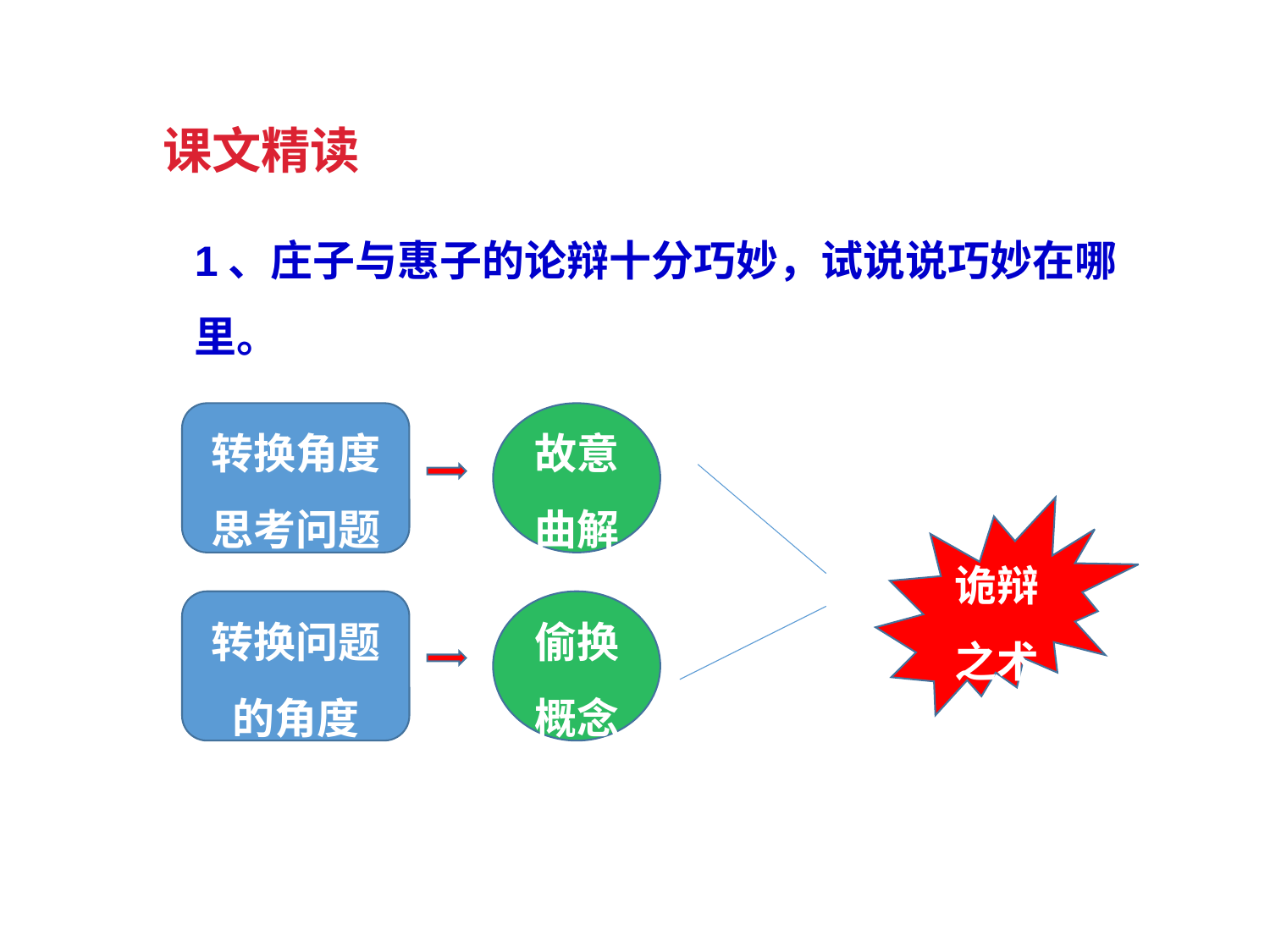

课文精读
1、庄子与惠子的论辩十分巧妙，试说说巧妙在哪里。
转换角度思考问题
故意曲解

诡辩之术
转换问题的角度
偷换概念